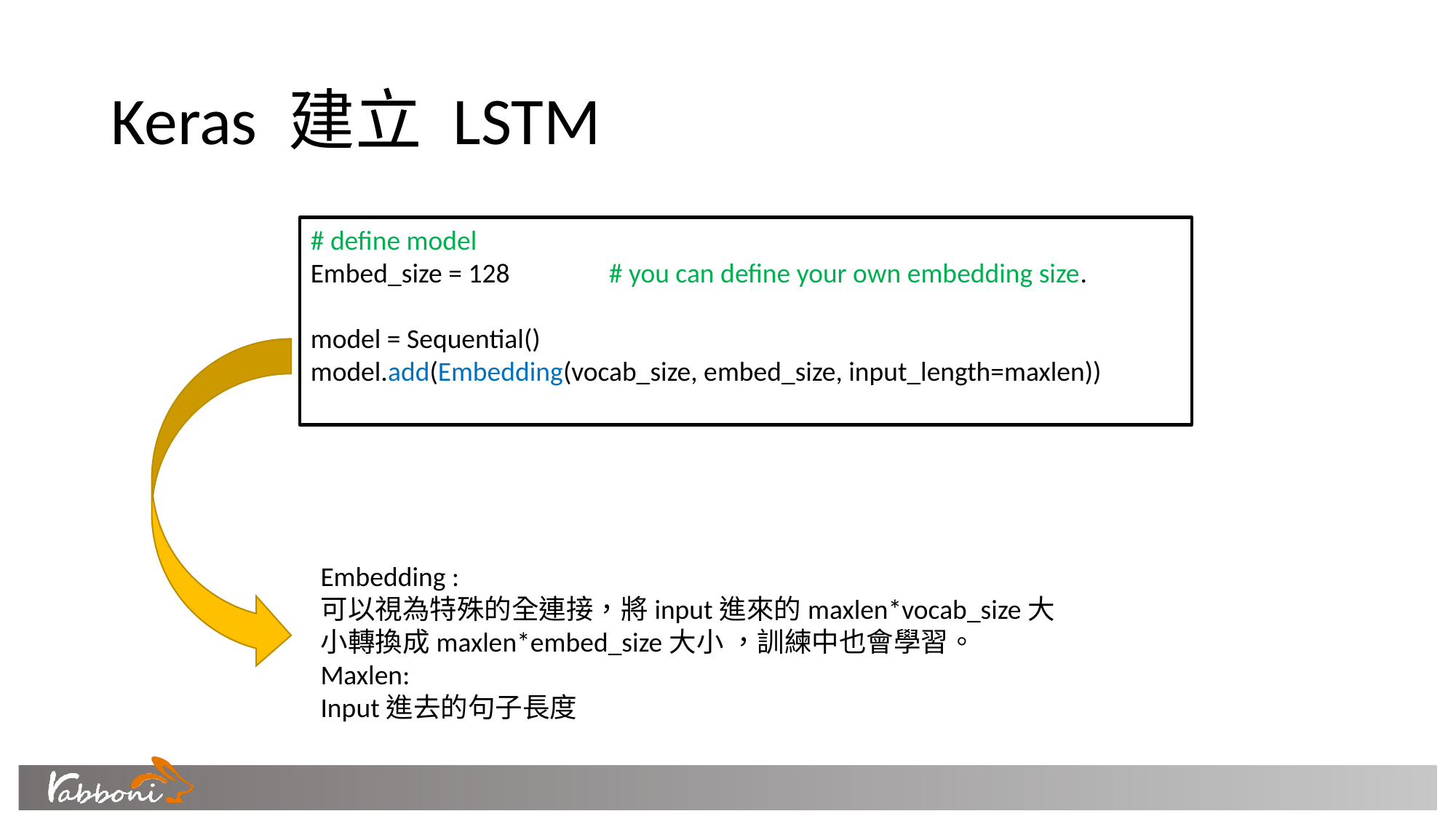

# Keras 建立 LSTM
# define model
Embed_size = 128                # you can define your own embedding size.

model = Sequential()
model.add(Embedding(vocab_size, embed_size, input_length=maxlen))

Embedding :
可以視為特殊的全連接，將input進來的maxlen*vocab_size大小轉換成maxlen*embed_size大小 ，訓練中也會學習。
Maxlen:
Input進去的句子長度